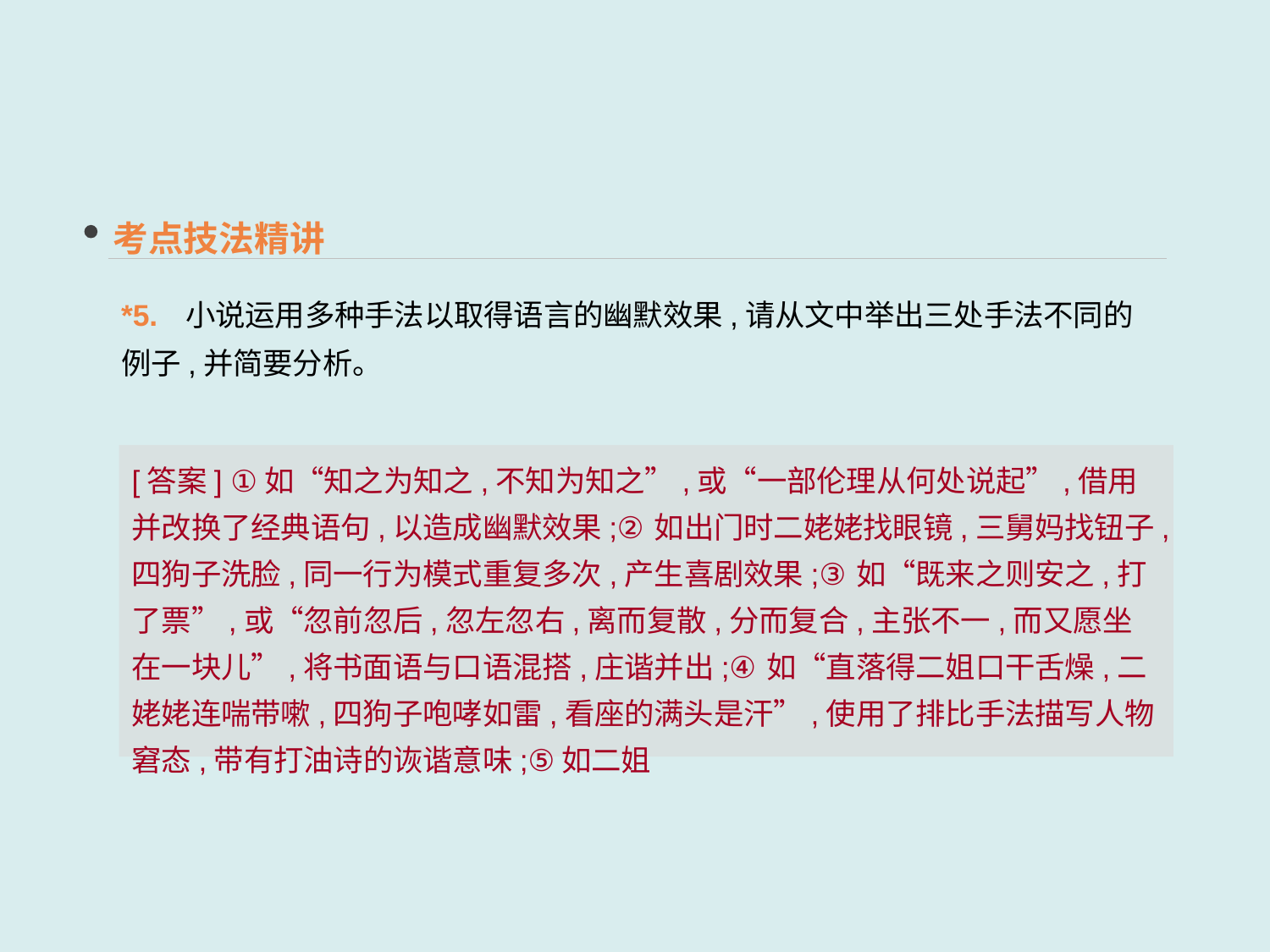

考点技法精讲

*5.  小说运用多种手法以取得语言的幽默效果,请从文中举出三处手法不同的例子,并简要分析。

[答案] ①如“知之为知之,不知为知之”,或“一部伦理从何处说起”,借用并改换了经典语句,以造成幽默效果;②如出门时二姥姥找眼镜,三舅妈找钮子,四狗子洗脸,同一行为模式重复多次,产生喜剧效果;③如“既来之则安之,打了票”,或“忽前忽后,忽左忽右,离而复散,分而复合,主张不一,而又愿坐在一块儿”,将书面语与口语混搭,庄谐并出;④如“直落得二姐口干舌燥,二姥姥连喘带嗽,四狗子咆哮如雷,看座的满头是汗”,使用了排比手法描写人物窘态,带有打油诗的诙谐意味;⑤如二姐